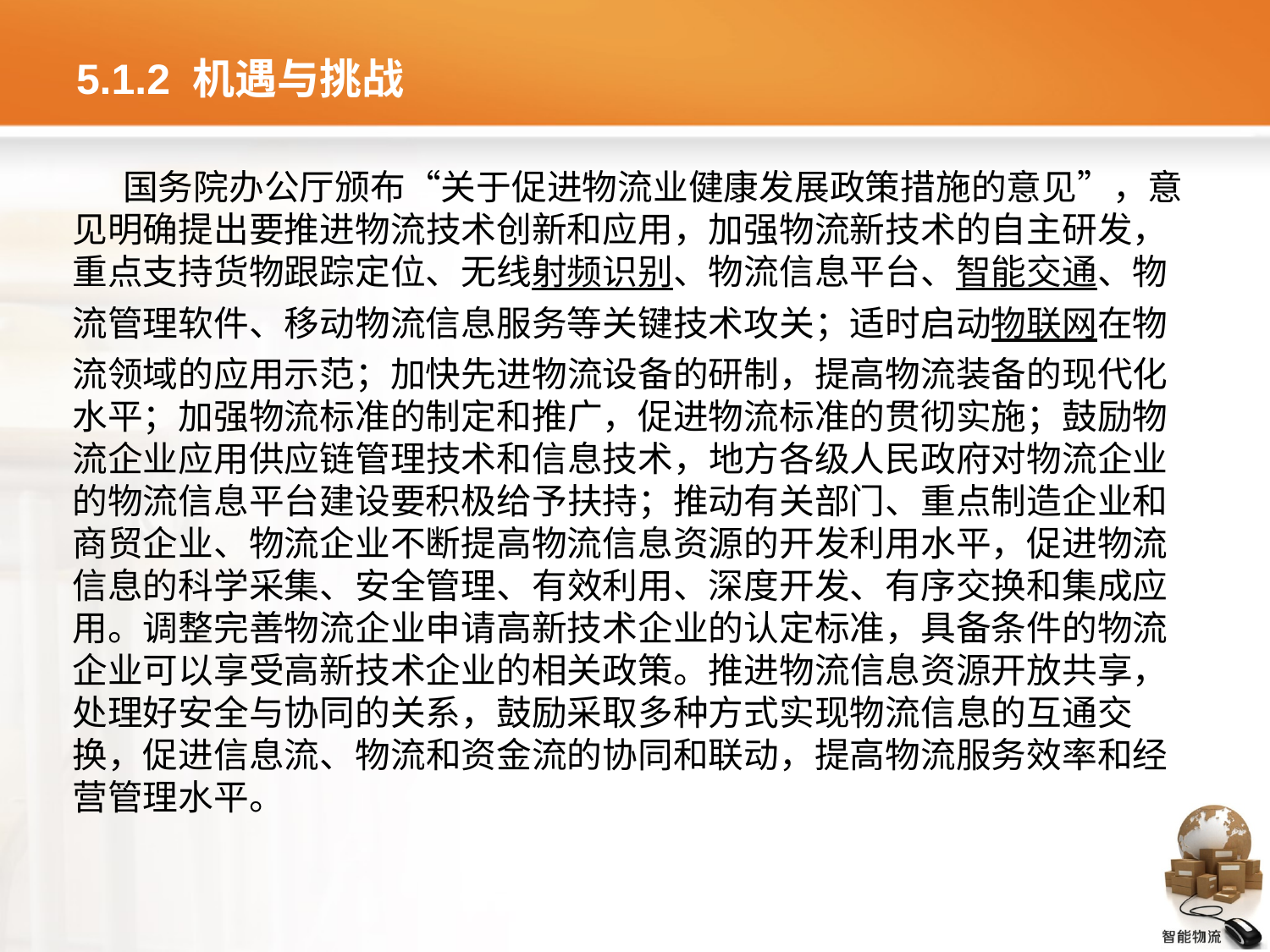

# 5.1.2 机遇与挑战
国务院办公厅颁布“关于促进物流业健康发展政策措施的意见”，意见明确提出要推进物流技术创新和应用，加强物流新技术的自主研发，重点支持货物跟踪定位、无线射频识别、物流信息平台、智能交通、物流管理软件、移动物流信息服务等关键技术攻关；适时启动物联网在物流领域的应用示范；加快先进物流设备的研制，提高物流装备的现代化水平；加强物流标准的制定和推广，促进物流标准的贯彻实施；鼓励物流企业应用供应链管理技术和信息技术，地方各级人民政府对物流企业的物流信息平台建设要积极给予扶持；推动有关部门、重点制造企业和商贸企业、物流企业不断提高物流信息资源的开发利用水平，促进物流信息的科学采集、安全管理、有效利用、深度开发、有序交换和集成应用。调整完善物流企业申请高新技术企业的认定标准，具备条件的物流企业可以享受高新技术企业的相关政策。推进物流信息资源开放共享，处理好安全与协同的关系，鼓励采取多种方式实现物流信息的互通交换，促进信息流、物流和资金流的协同和联动，提高物流服务效率和经营管理水平。